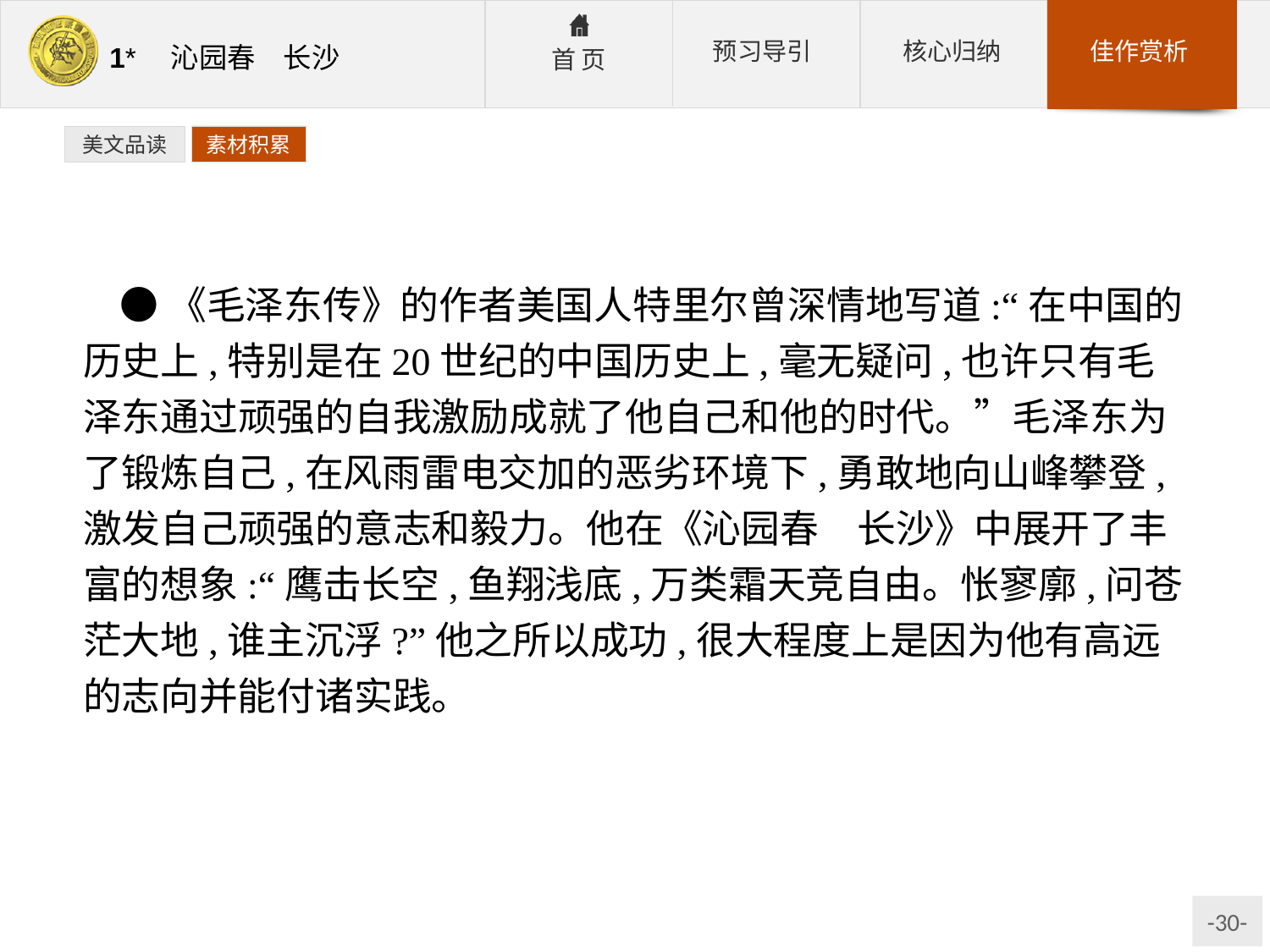

美文品读
素材积累
●《毛泽东传》的作者美国人特里尔曾深情地写道:“在中国的历史上,特别是在20世纪的中国历史上,毫无疑问,也许只有毛泽东通过顽强的自我激励成就了他自己和他的时代。”毛泽东为了锻炼自己,在风雨雷电交加的恶劣环境下,勇敢地向山峰攀登,激发自己顽强的意志和毅力。他在《沁园春　长沙》中展开了丰富的想象:“鹰击长空,鱼翔浅底,万类霜天竞自由。怅寥廓,问苍茫大地,谁主沉浮?”他之所以成功,很大程度上是因为他有高远的志向并能付诸实践。